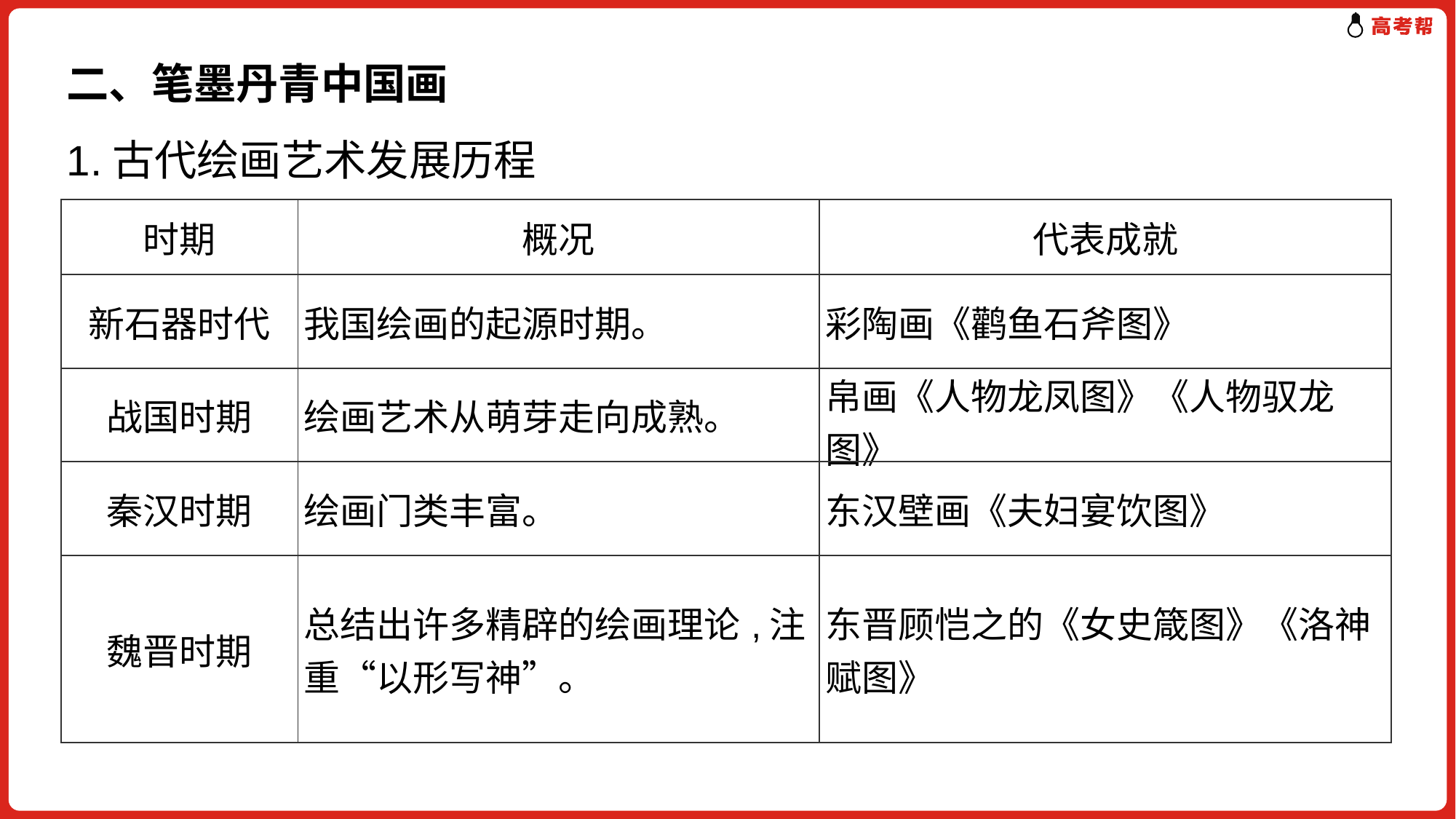

二、笔墨丹青中国画
1.古代绘画艺术发展历程
| 时期 | 概况 | 代表成就 |
| --- | --- | --- |
| 新石器时代 | 我国绘画的起源时期。 | 彩陶画《鹳鱼石斧图》 |
| 战国时期 | 绘画艺术从萌芽走向成熟。 | 帛画《人物龙凤图》《人物驭龙图》 |
| 秦汉时期 | 绘画门类丰富。 | 东汉壁画《夫妇宴饮图》 |
| 魏晋时期 | 总结出许多精辟的绘画理论,注重“以形写神”。 | 东晋顾恺之的《女史箴图》《洛神赋图》 |